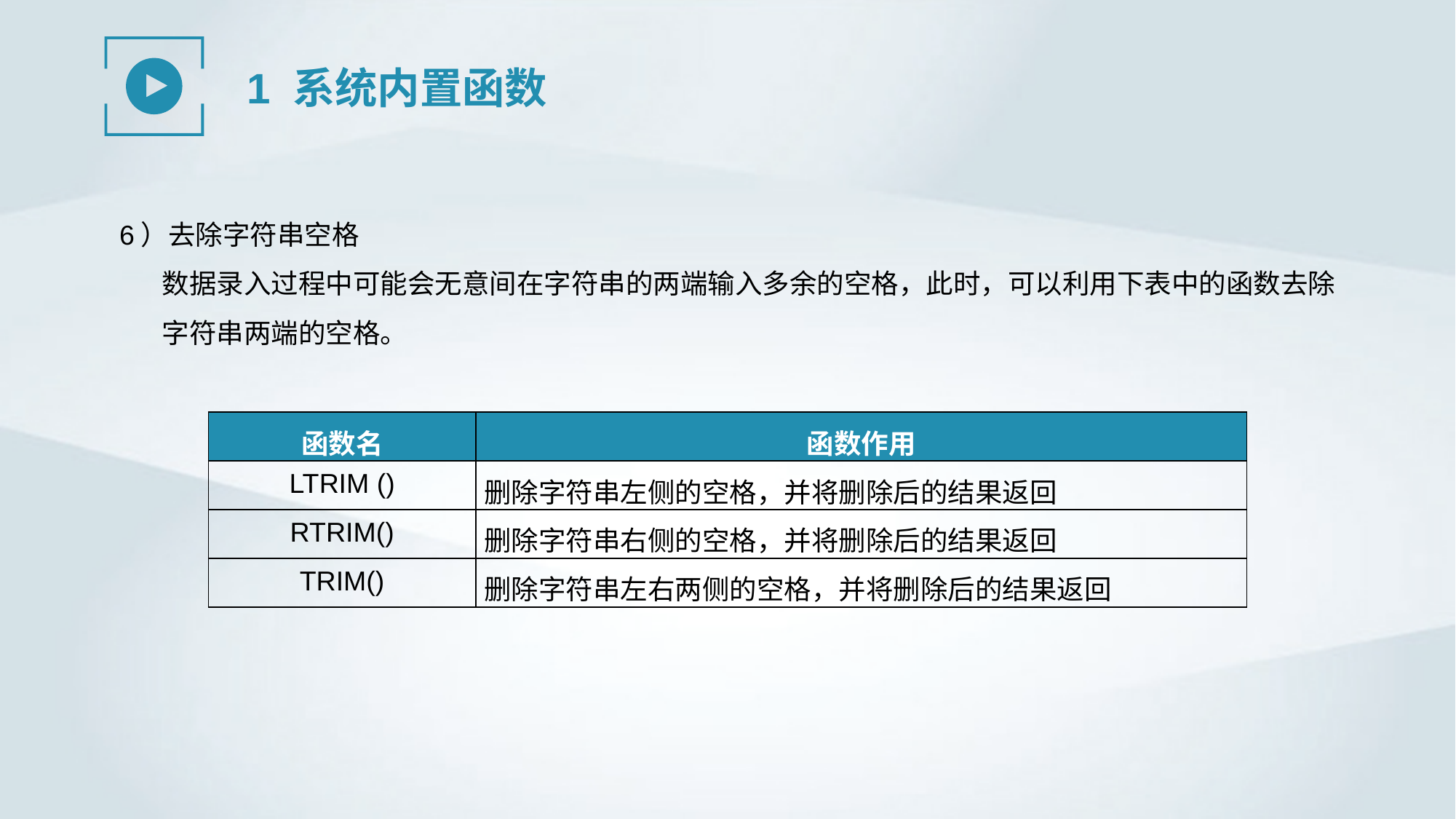

1 系统内置函数
6）去除字符串空格
数据录入过程中可能会无意间在字符串的两端输入多余的空格，此时，可以利用下表中的函数去除字符串两端的空格。
| 函数名 | 函数作用 |
| --- | --- |
| LTRIM () | 删除字符串左侧的空格，并将删除后的结果返回 |
| RTRIM() | 删除字符串右侧的空格，并将删除后的结果返回 |
| TRIM() | 删除字符串左右两侧的空格，并将删除后的结果返回 |